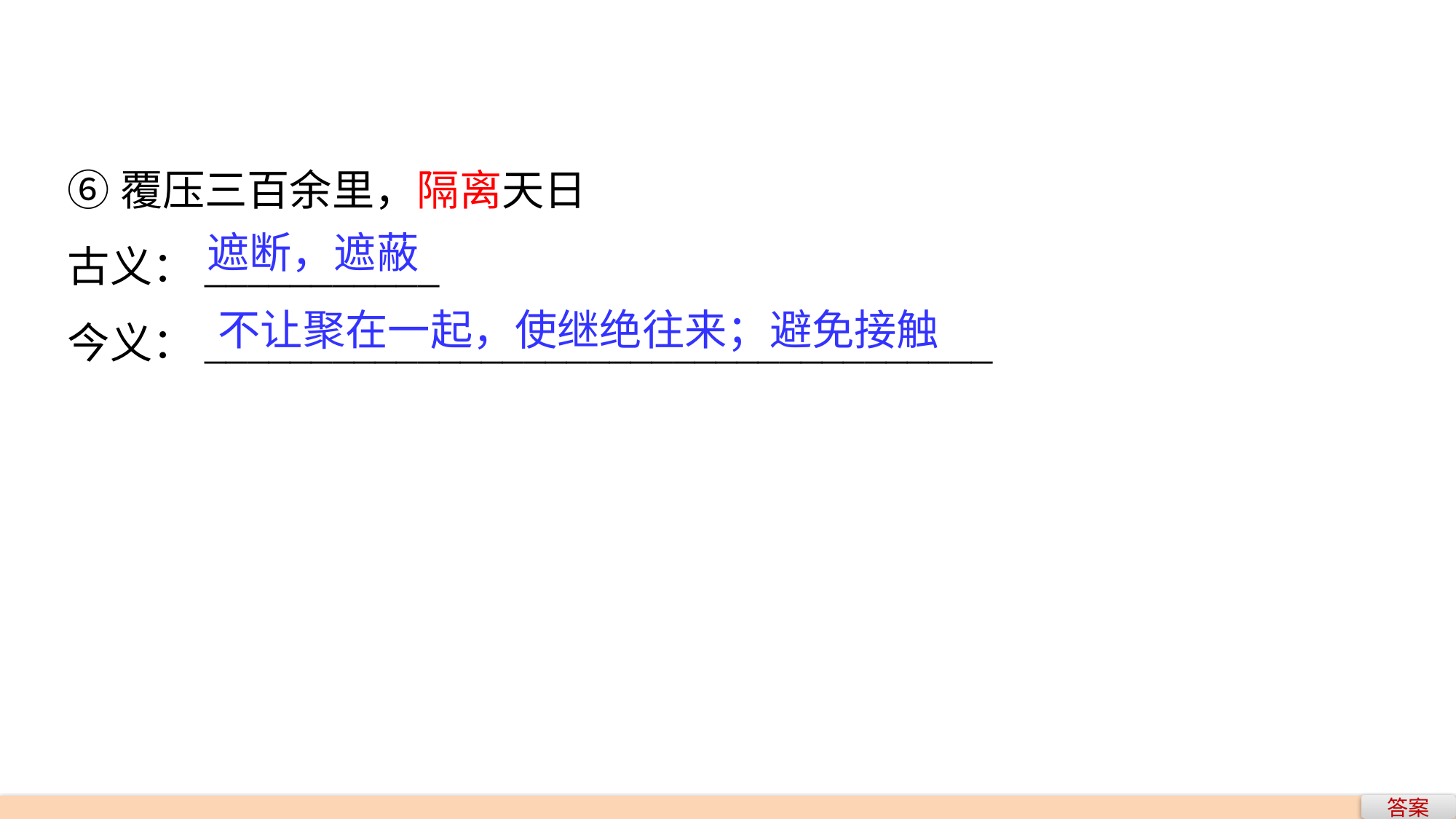

⑥覆压三百余里，隔离天日
古义：___________
今义：_____________________________________
遮断，遮蔽
不让聚在一起，使继绝往来；避免接触
答案